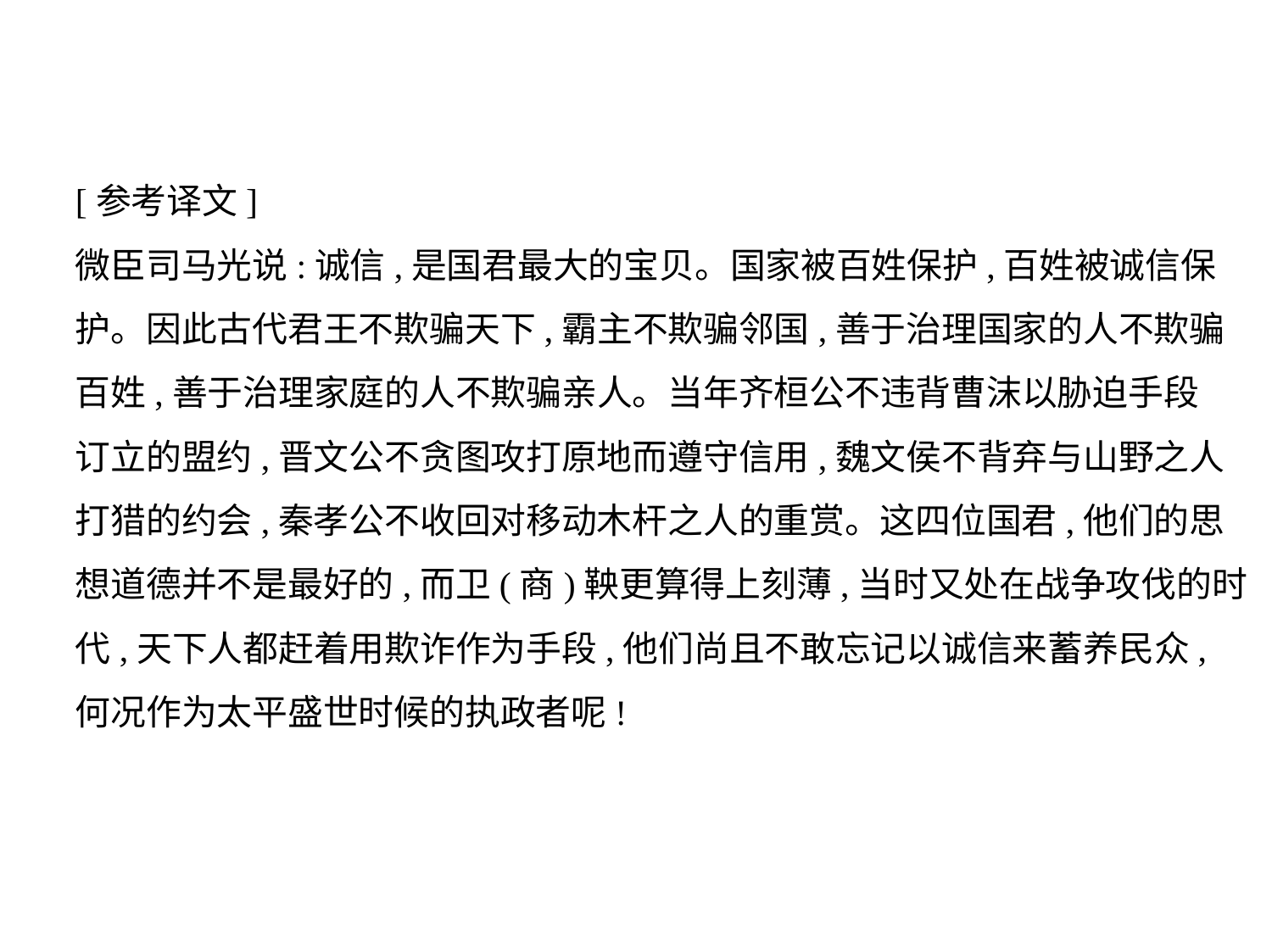

[参考译文]
微臣司马光说:诚信,是国君最大的宝贝。国家被百姓保护,百姓被诚信保
护。因此古代君王不欺骗天下,霸主不欺骗邻国,善于治理国家的人不欺骗
百姓,善于治理家庭的人不欺骗亲人。当年齐桓公不违背曹沫以胁迫手段
订立的盟约,晋文公不贪图攻打原地而遵守信用,魏文侯不背弃与山野之人
打猎的约会,秦孝公不收回对移动木杆之人的重赏。这四位国君,他们的思
想道德并不是最好的,而卫(商)鞅更算得上刻薄,当时又处在战争攻伐的时
代,天下人都赶着用欺诈作为手段,他们尚且不敢忘记以诚信来蓄养民众,
何况作为太平盛世时候的执政者呢!